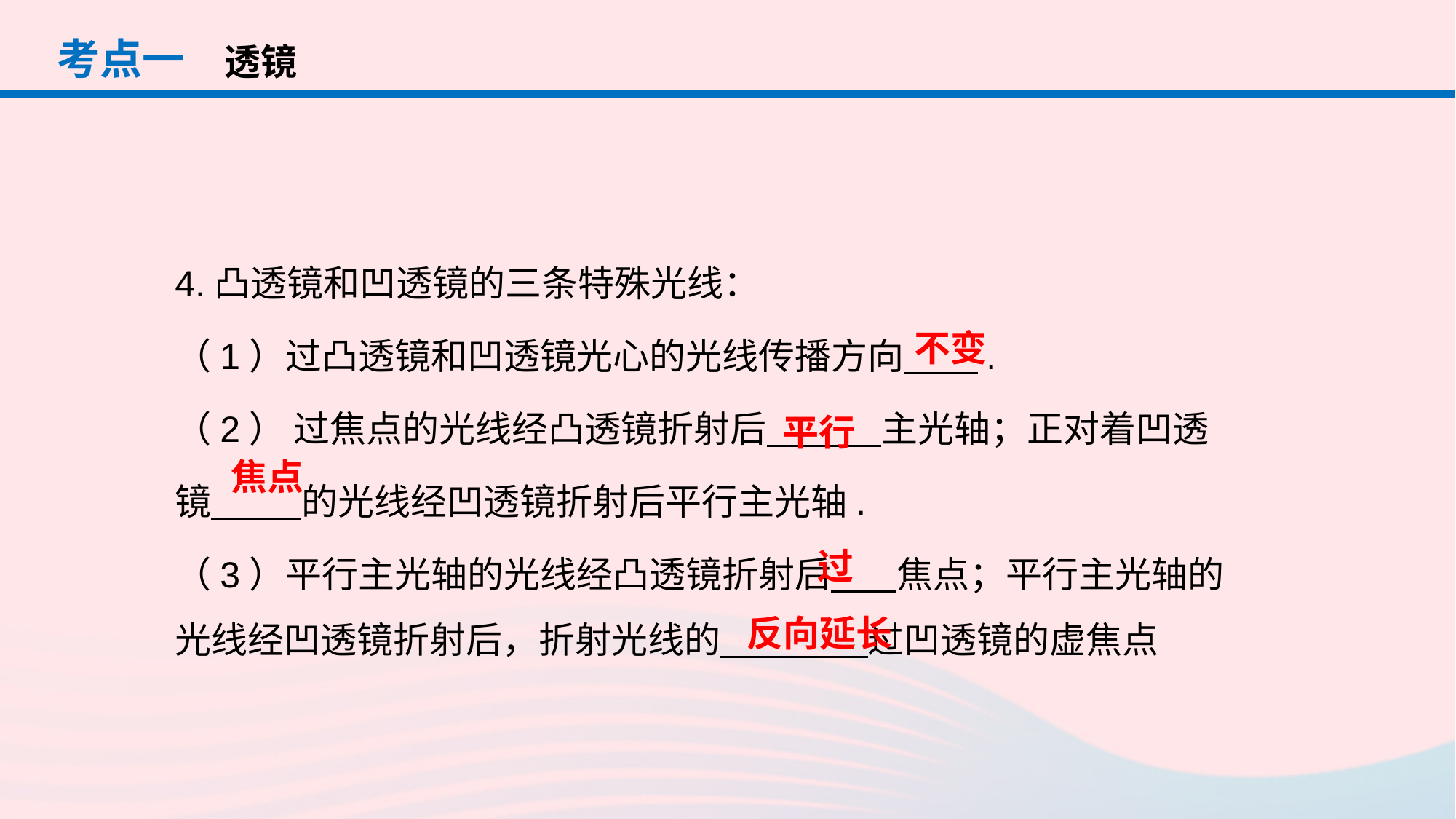

考点一
透镜
4.凸透镜和凹透镜的三条特殊光线：
（1）过凸透镜和凹透镜光心的光线传播方向         .
（2） 过焦点的光线经凸透镜折射后              主光轴；正对着凹透
镜           的光线经凹透镜折射后平行主光轴.
（3）平行主光轴的光线经凸透镜折射后        焦点；平行主光轴的光线经凹透镜折射后，折射光线的                  过凹透镜的虚焦点
不变
平行
焦点
过
反向延长